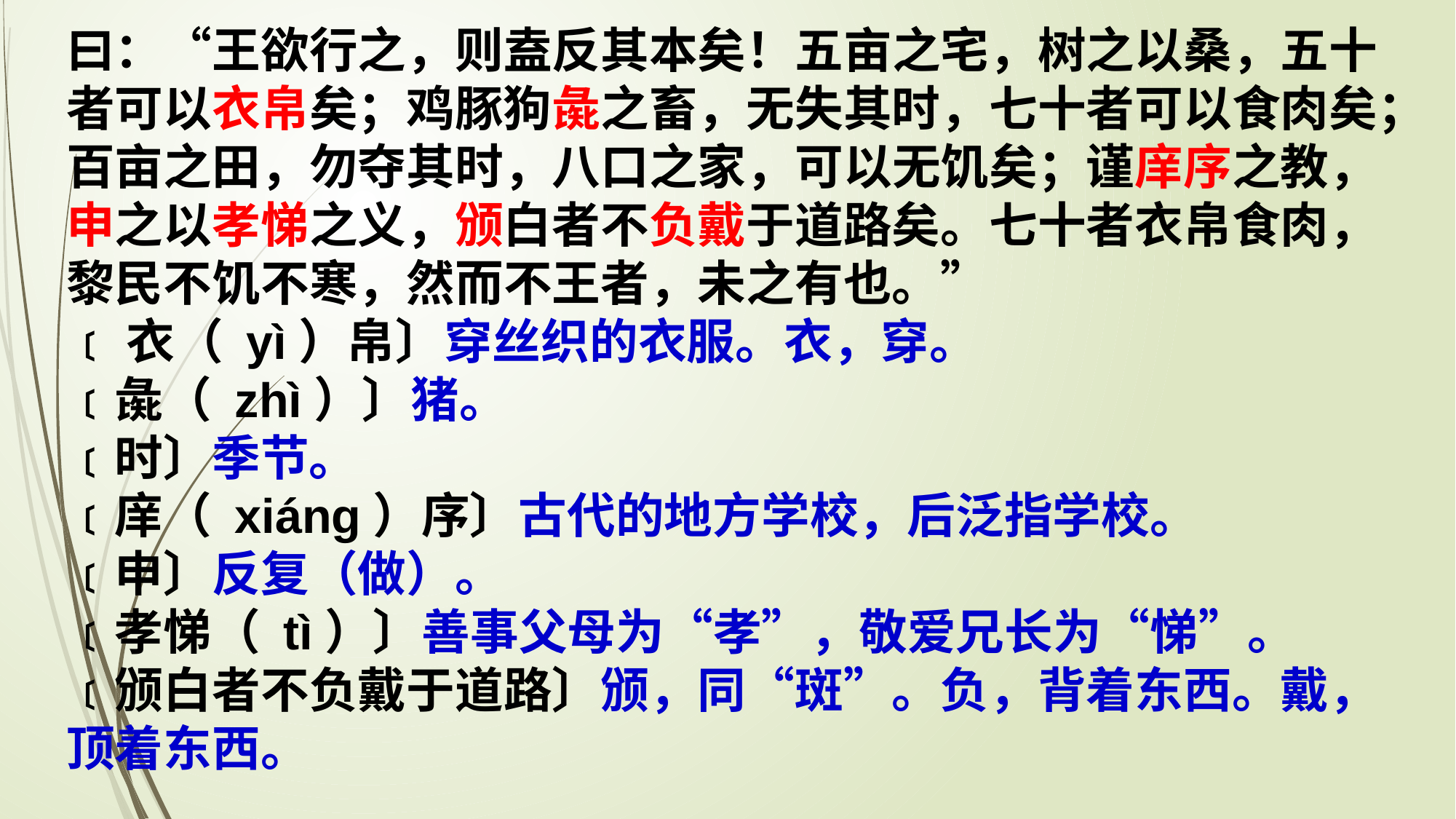

曰：“王欲行之，则盍反其本矣！五亩之宅，树之以桑，五十者可以衣帛矣；鸡豚狗彘之畜，无失其时，七十者可以食肉矣；百亩之田，勿夺其时，八口之家，可以无饥矣；谨庠序之教，申之以孝悌之义，颁白者不负戴于道路矣。七十者衣帛食肉，黎民不饥不寒，然而不王者，未之有也。”
﹝衣（ yì）帛〕穿丝织的衣服。衣，穿。
﹝彘（ zhì）〕猪。
﹝时〕季节。
﹝庠（ xiáng）序〕古代的地方学校，后泛指学校。
﹝申〕反复（做）。
﹝孝悌（ tì）〕善事父母为“孝”，敬爱兄长为“悌”。
﹝颁白者不负戴于道路〕颁，同“斑”。负，背着东西。戴，顶着东西。